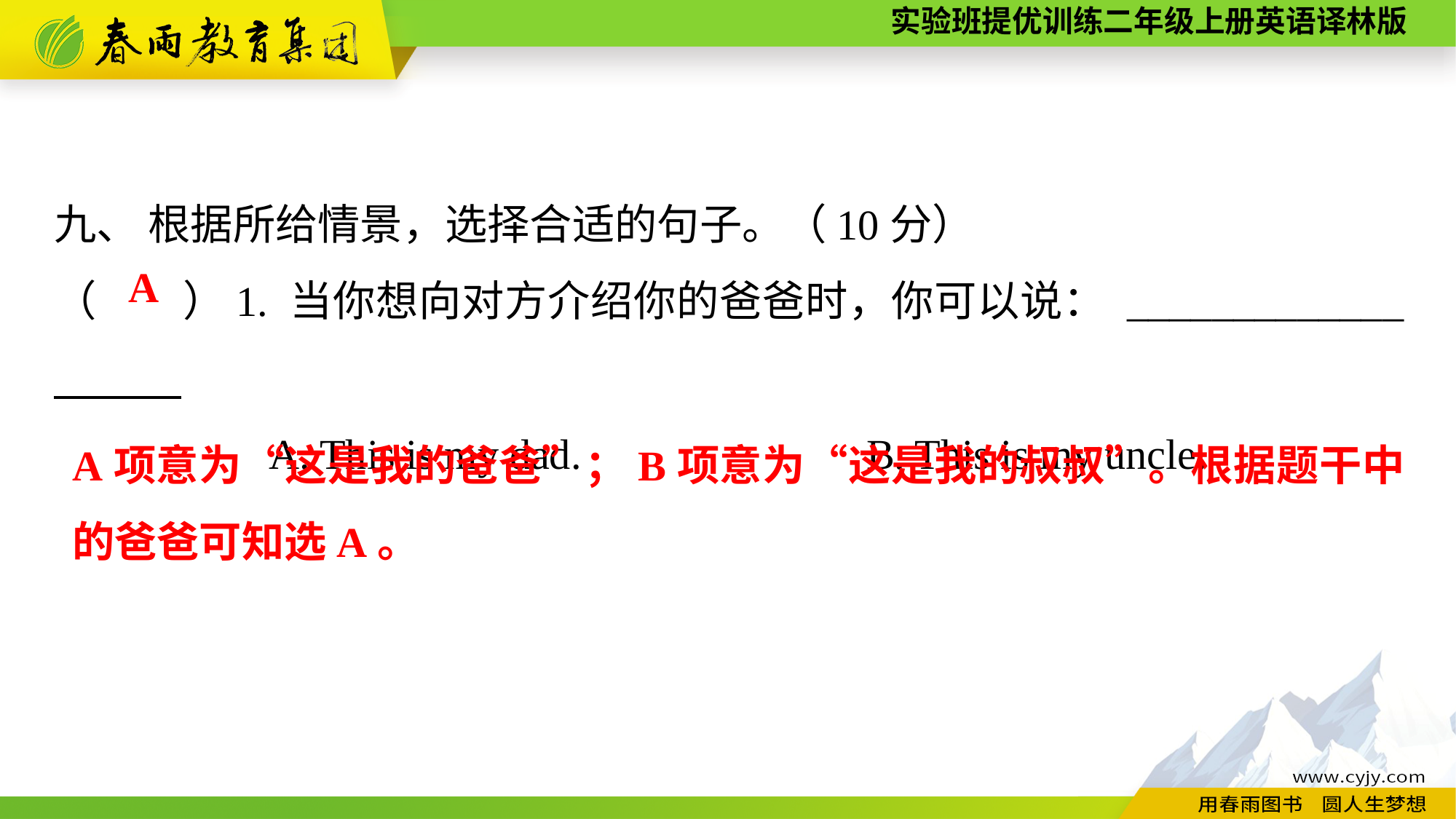

九、 根据所给情景，选择合适的句子。（10分）
（　　）1. 当你想向对方介绍你的爸爸时，你可以说： _____________
A. This is my dad.　　　　          B. This is my uncle.
A
A项意为“这是我的爸爸”；B项意为“这是我的叔叔”。根据题干中的爸爸可知选A。